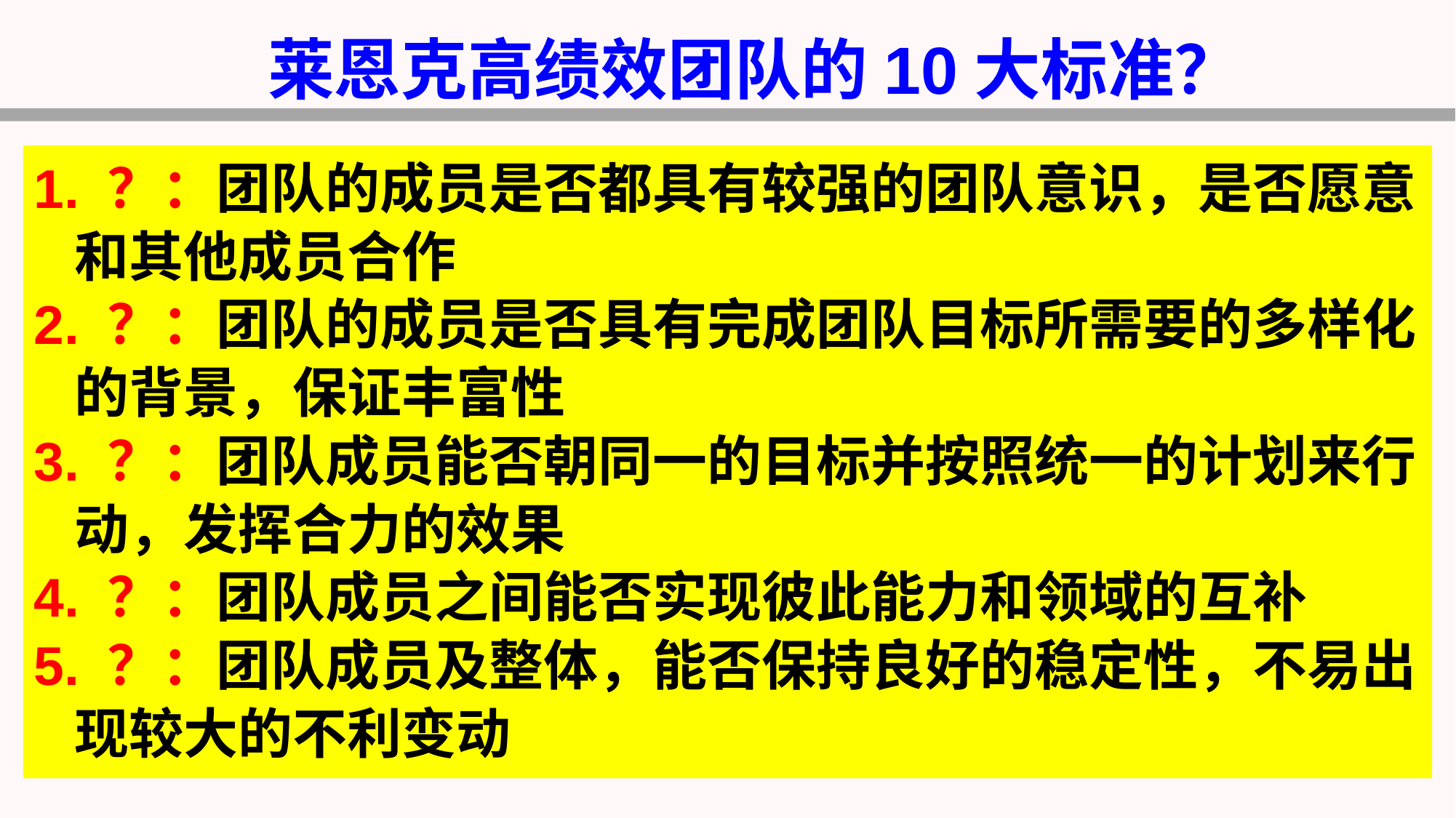

莱恩克高绩效团队的10大标准？
1. ？：团队的成员是否都具有较强的团队意识，是否愿意和其他成员合作
2. ？：团队的成员是否具有完成团队目标所需要的多样化的背景，保证丰富性
3. ？：团队成员能否朝同一的目标并按照统一的计划来行动，发挥合力的效果
4. ？：团队成员之间能否实现彼此能力和领域的互补
5. ？：团队成员及整体，能否保持良好的稳定性，不易出现较大的不利变动